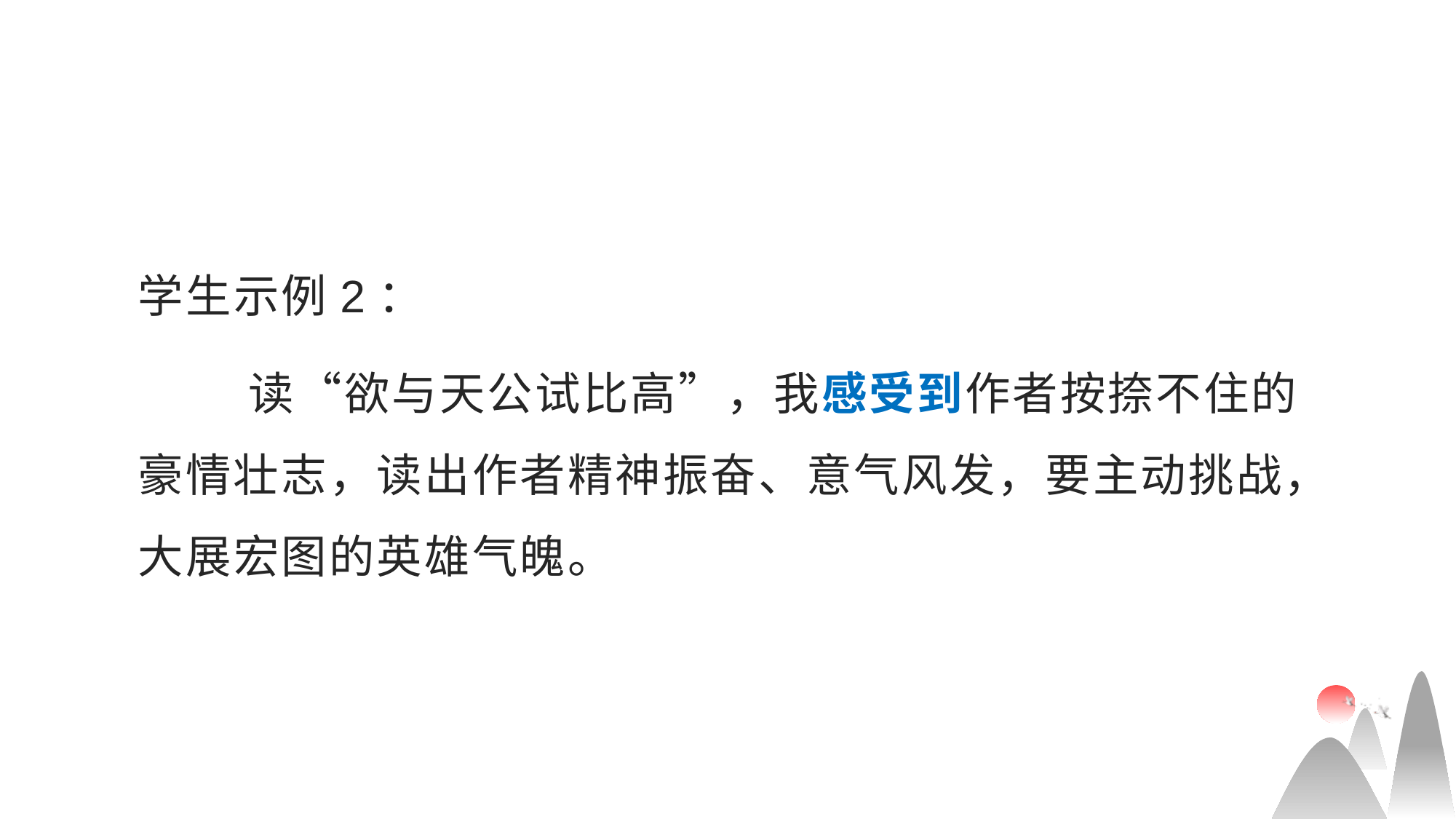

#
学生示例2：
        读“欲与天公试比高”，我感受到作者按捺不住的豪情壮志，读出作者精神振奋、意气风发，要主动挑战，大展宏图的英雄气魄。